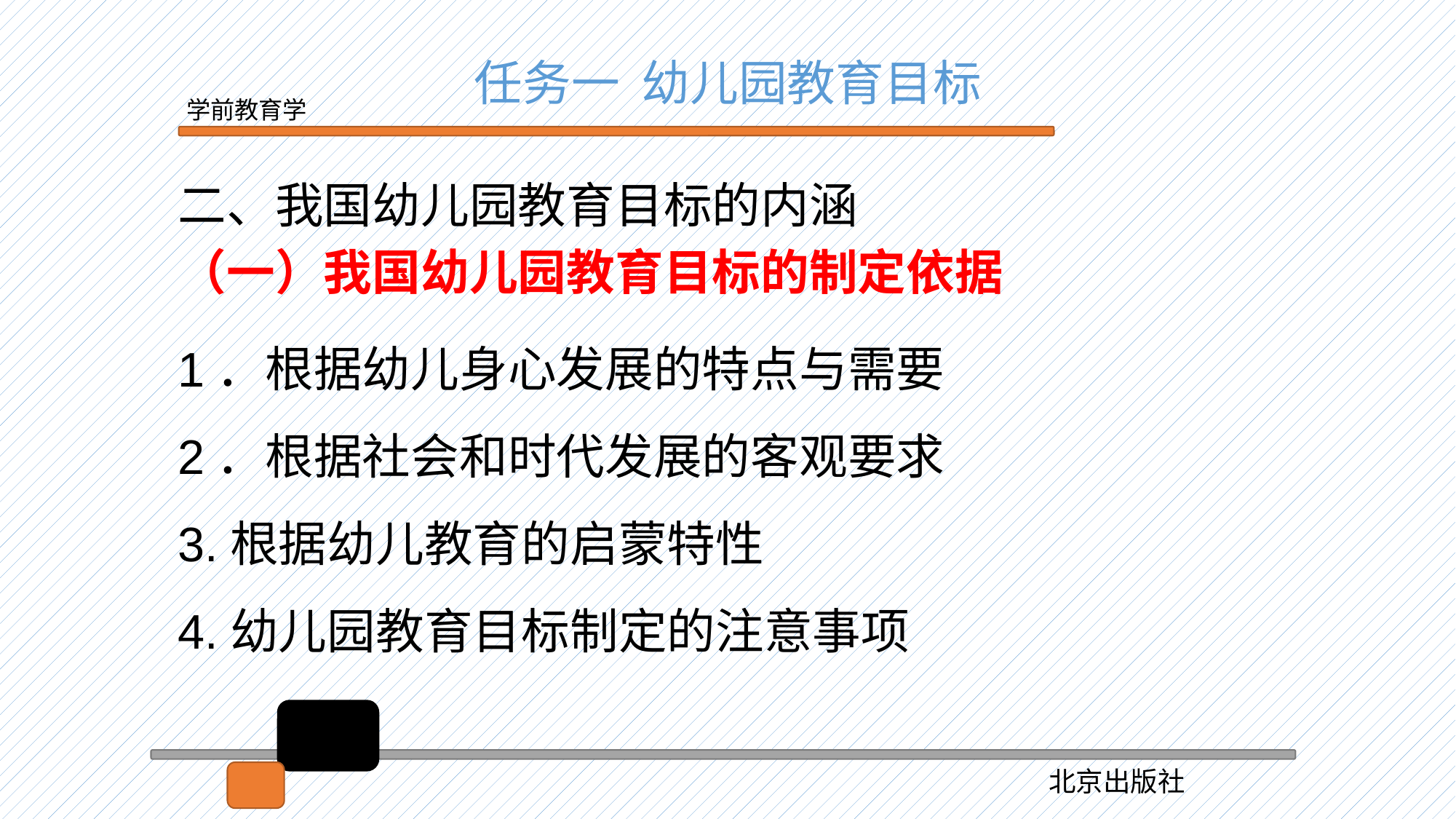

任务一  幼儿园教育目标
二、我国幼儿园教育目标的内涵
（一）我国幼儿园教育目标的制定依据
1．根据幼儿身心发展的特点与需要
2．根据社会和时代发展的客观要求
3.根据幼儿教育的启蒙特性
4.幼儿园教育目标制定的注意事项